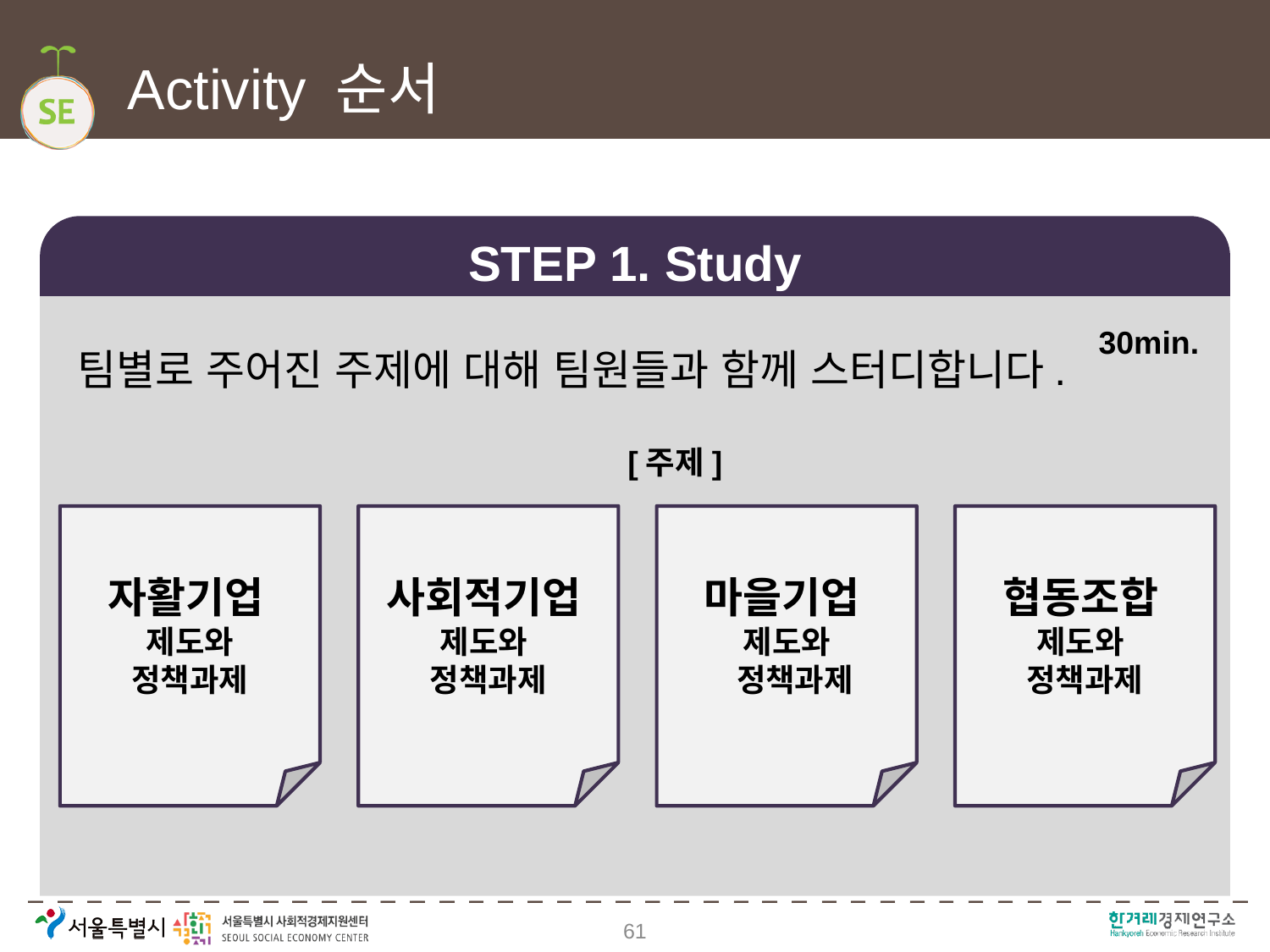

# Activity 순서
STEP 1. Study

팀별로 주어진 주제에 대해 팀원들과 함께 스터디합니다.
30min.
[주제]
자활기업
제도와
정책과제
사회적기업
제도와
정책과제
마을기업
제도와
 정책과제
협동조합
제도와
정책과제
61